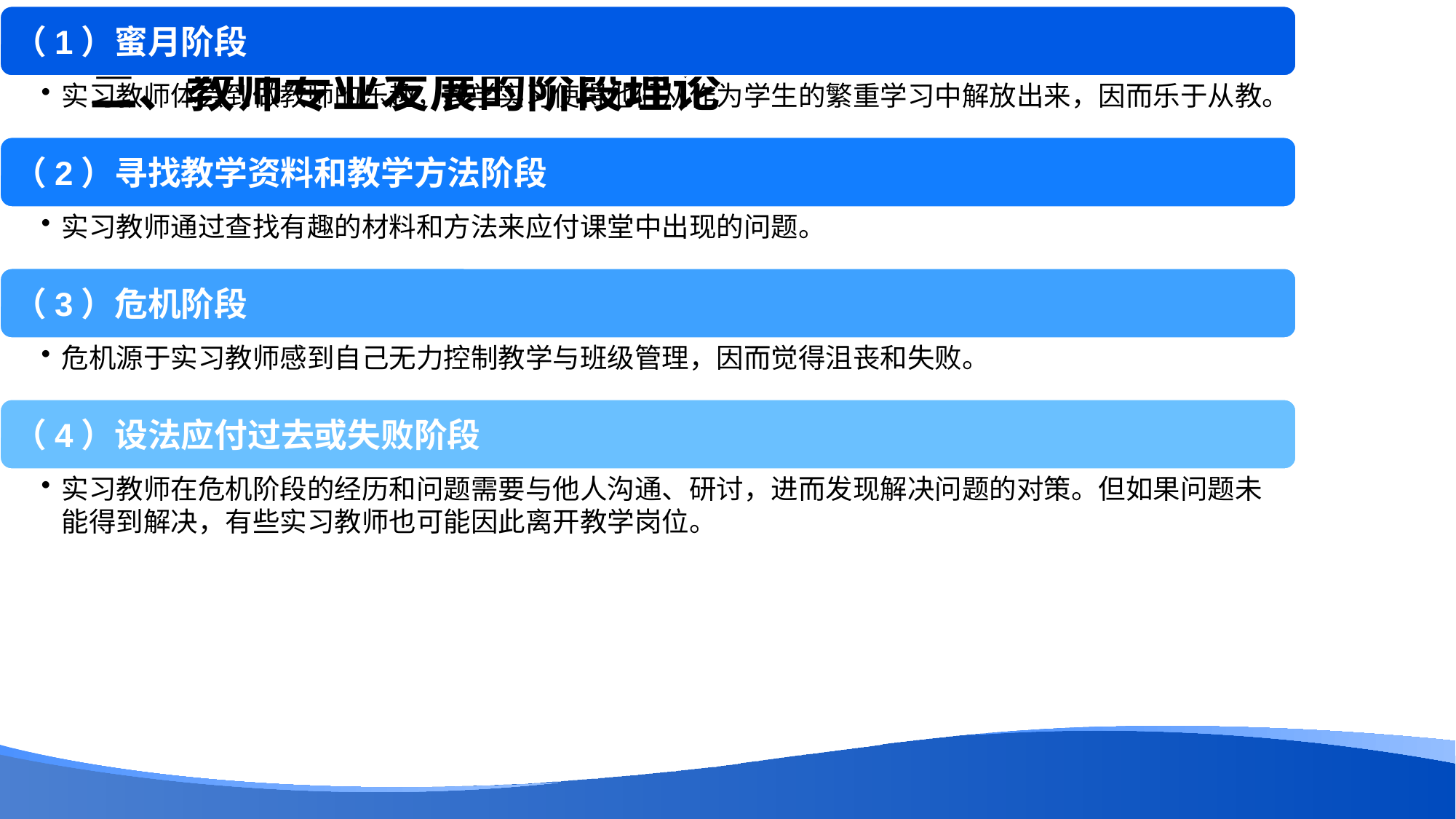

# 二、教师专业发展的阶段理论
（三）教师社会化研究框架
（1）蜜月阶段
实习教师体会到做教师的乐趣，教学实习使得他们从作为学生的繁重学习中解放出来，因而乐于从教。
（2）寻找教学资料和教学方法阶段
实习教师通过查找有趣的材料和方法来应付课堂中出现的问题。
（3）危机阶段
危机源于实习教师感到自己无力控制教学与班级管理，因而觉得沮丧和失败。
（4）设法应付过去或失败阶段
实习教师在危机阶段的经历和问题需要与他人沟通、研讨，进而发现解决问题的对策。但如果问题未能得到解决，有些实习教师也可能因此离开教学岗位。